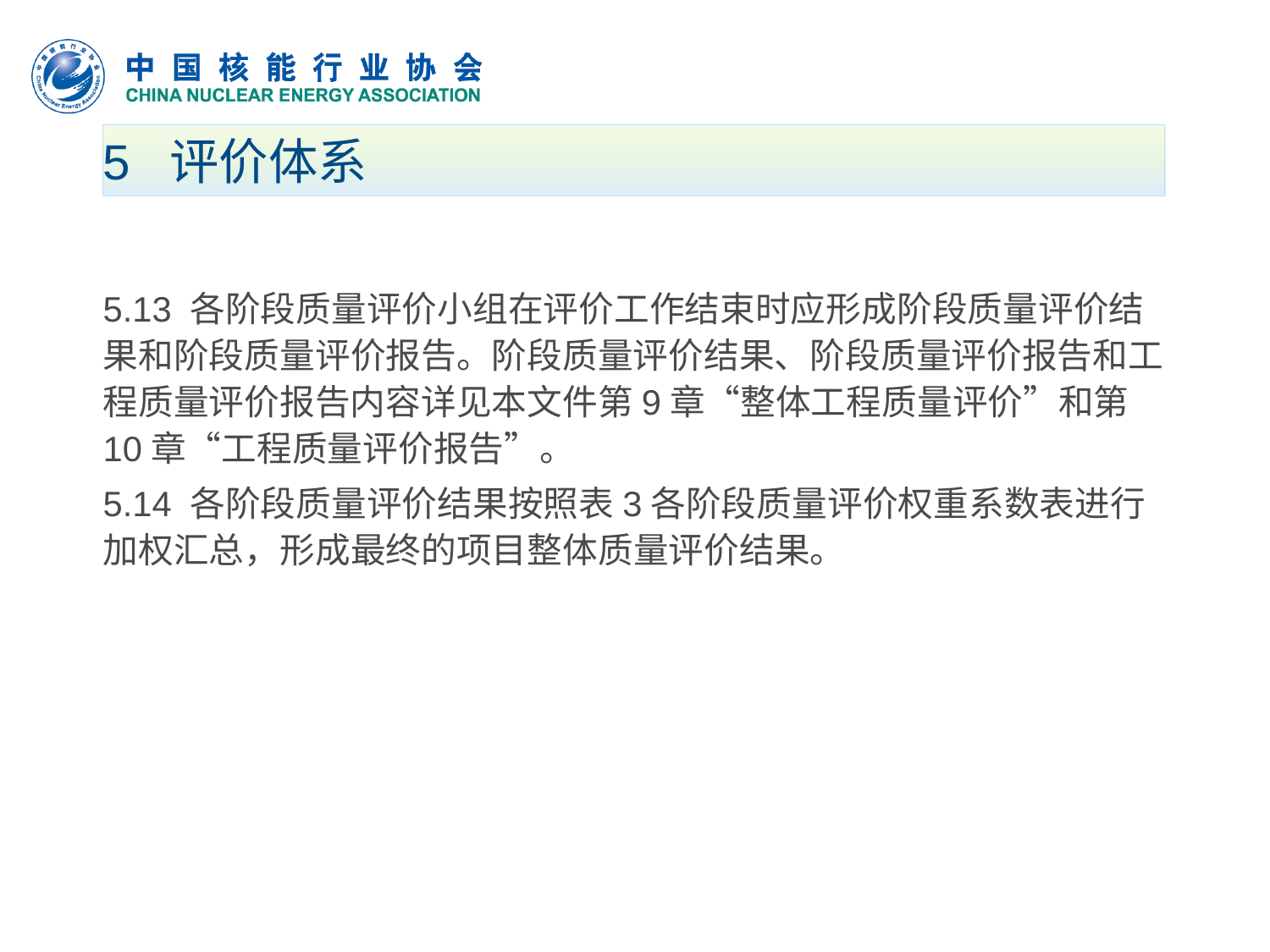

# 5  评价体系
5.13 各阶段质量评价小组在评价工作结束时应形成阶段质量评价结果和阶段质量评价报告。阶段质量评价结果、阶段质量评价报告和工程质量评价报告内容详见本文件第9章“整体工程质量评价”和第10章“工程质量评价报告”。
5.14 各阶段质量评价结果按照表3各阶段质量评价权重系数表进行加权汇总，形成最终的项目整体质量评价结果。